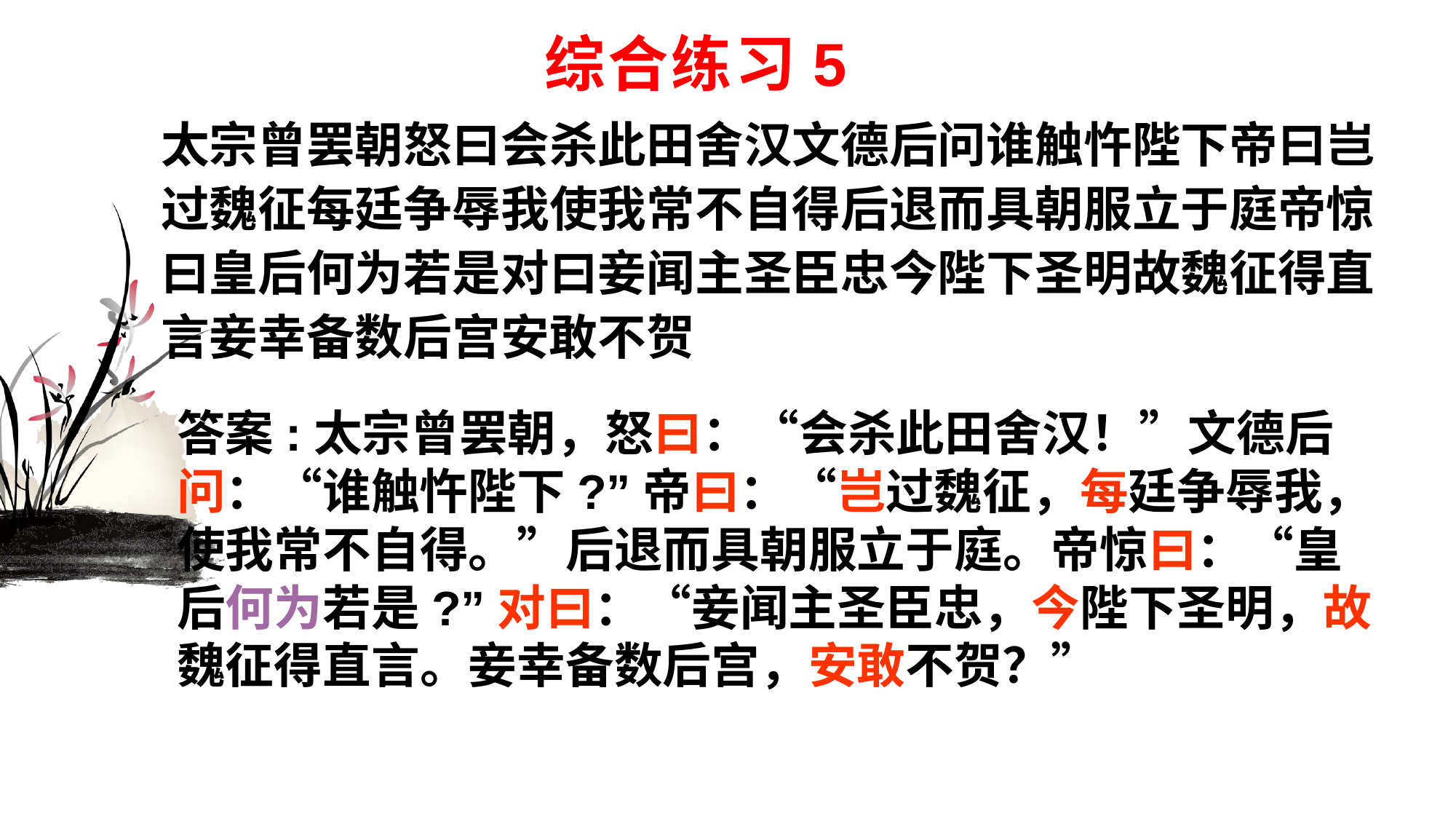

# 综合练习5
太宗曾罢朝怒曰会杀此田舍汉文德后问谁触忤陛下帝曰岂过魏征每廷争辱我使我常不自得后退而具朝服立于庭帝惊曰皇后何为若是对曰妾闻主圣臣忠今陛下圣明故魏征得直言妾幸备数后宫安敢不贺
答案:太宗曾罢朝，怒曰：“会杀此田舍汉！”文德后问：“谁触忤陛下?”帝曰：“岂过魏征，每廷争辱我，使我常不自得。”后退而具朝服立于庭。帝惊曰：“皇后何为若是?”对曰：“妾闻主圣臣忠，今陛下圣明，故魏征得直言。妾幸备数后宫，安敢不贺？”